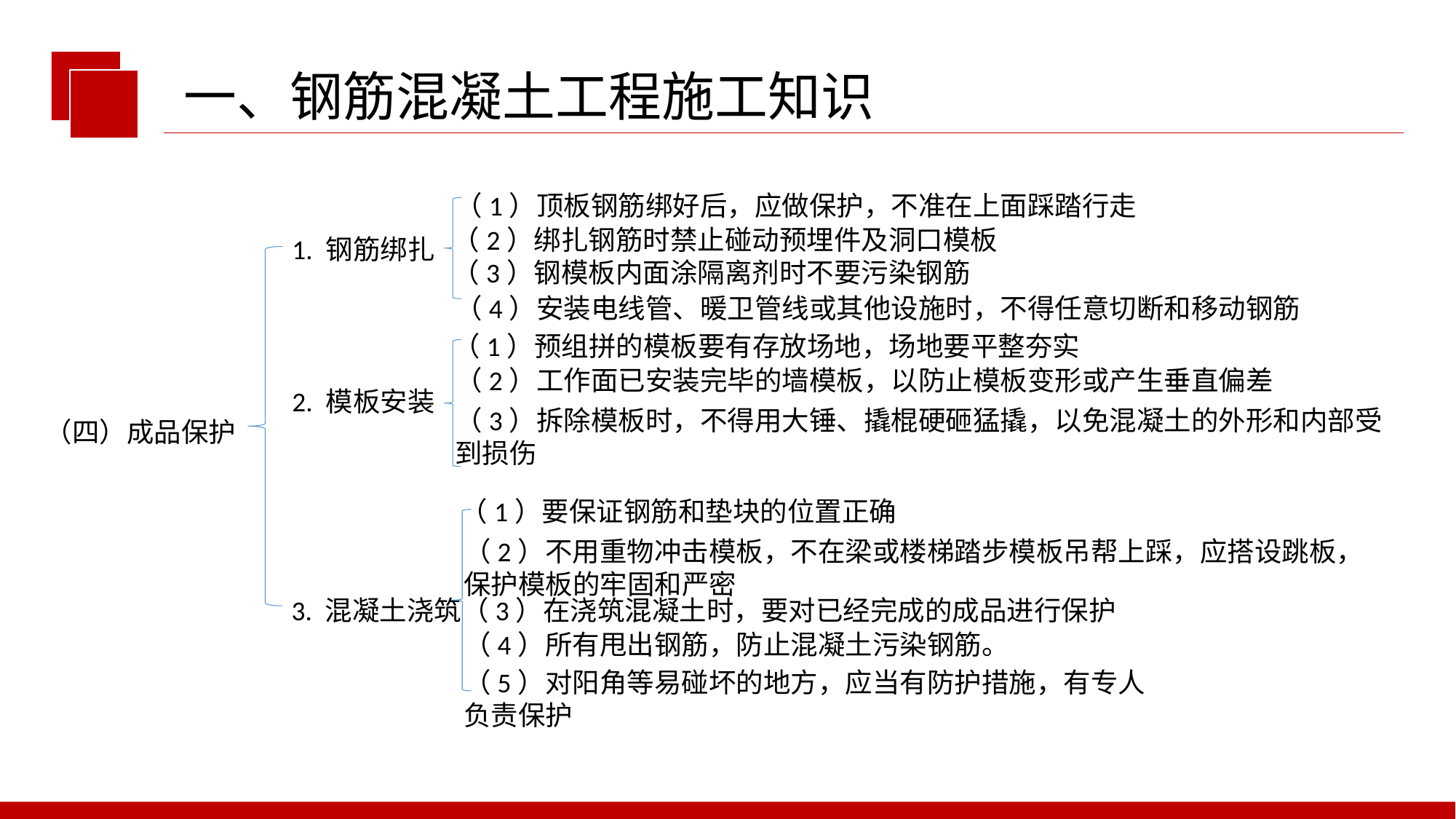

一、钢筋混凝土工程施工知识
（1）顶板钢筋绑好后，应做保护，不准在上面踩踏行走

（2）绑扎钢筋时禁止碰动预埋件及洞口模板
1. 钢筋绑扎

（3）钢模板内面涂隔离剂时不要污染钢筋
（4）安装电线管、暖卫管线或其他设施时，不得任意切断和移动钢筋
（1）预组拼的模板要有存放场地，场地要平整夯实

（2）工作面已安装完毕的墙模板，以防止模板变形或产生垂直偏差
2. 模板安装
（3）拆除模板时，不得用大锤、撬棍硬砸猛撬，以免混凝土的外形和内部受到损伤
（四）成品保护
（1）要保证钢筋和垫块的位置正确

（2）不用重物冲击模板，不在梁或楼梯踏步模板吊帮上踩，应搭设跳板，保护模板的牢固和严密
3. 混凝土浇筑
（3）在浇筑混凝土时，要对已经完成的成品进行保护
（4）所有甩出钢筋，防止混凝土污染钢筋。
（5）对阳角等易碰坏的地方，应当有防护措施，有专人负责保护